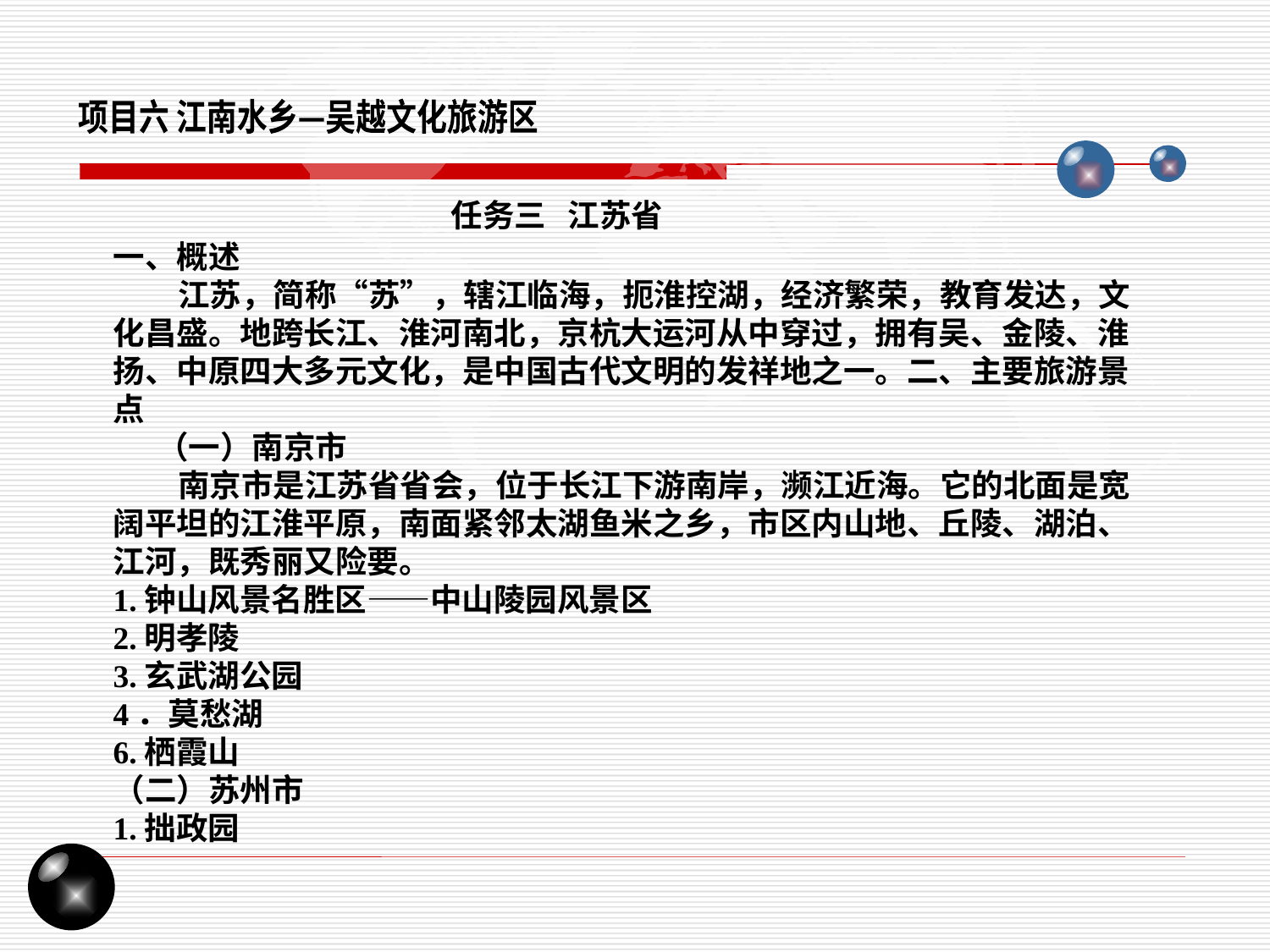

项目六 江南水乡—吴越文化旅游区
任务三   江苏省
一、概述
        江苏，简称“苏”，辖江临海，扼淮控湖，经济繁荣，教育发达，文化昌盛。地跨长江、淮河南北，京杭大运河从中穿过，拥有吴、金陵、淮扬、中原四大多元文化，是中国古代文明的发祥地之一。二、主要旅游景点
     （一）南京市
        南京市是江苏省省会，位于长江下游南岸，濒江近海。它的北面是宽阔平坦的江淮平原，南面紧邻太湖鱼米之乡，市区内山地、丘陵、湖泊、江河，既秀丽又险要。
1.钟山风景名胜区——中山陵园风景区
2.明孝陵
3.玄武湖公园
4．莫愁湖
6.栖霞山
（二）苏州市
1.拙政园